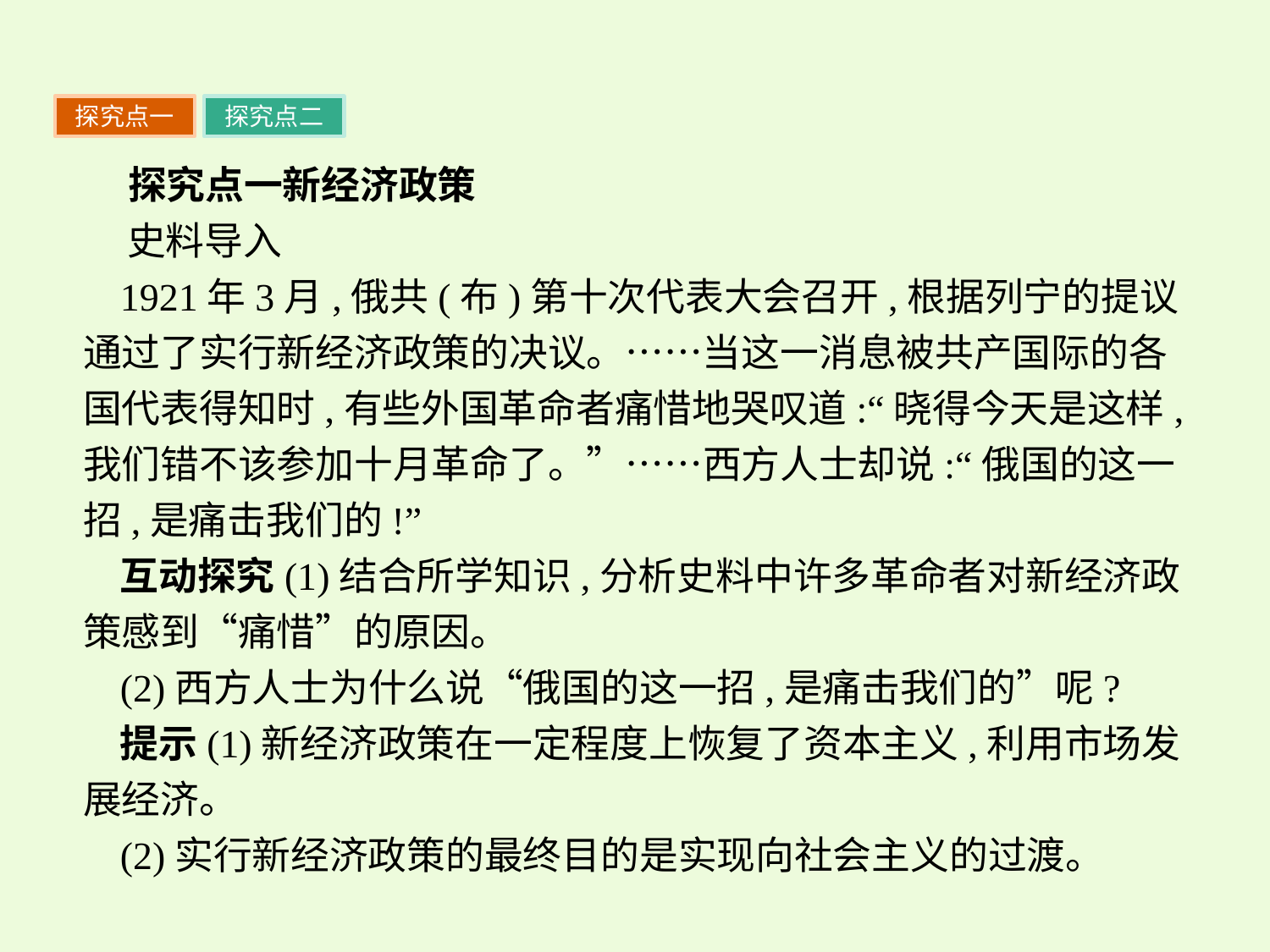

探究点一
探究点二
    探究点一新经济政策
    史料导入
1921年3月,俄共(布)第十次代表大会召开,根据列宁的提议通过了实行新经济政策的决议。……当这一消息被共产国际的各国代表得知时,有些外国革命者痛惜地哭叹道:“晓得今天是这样,我们错不该参加十月革命了。”……西方人士却说:“俄国的这一招,是痛击我们的!”
互动探究(1)结合所学知识,分析史料中许多革命者对新经济政策感到“痛惜”的原因。
(2)西方人士为什么说“俄国的这一招,是痛击我们的”呢?
提示(1)新经济政策在一定程度上恢复了资本主义,利用市场发展经济。
(2)实行新经济政策的最终目的是实现向社会主义的过渡。